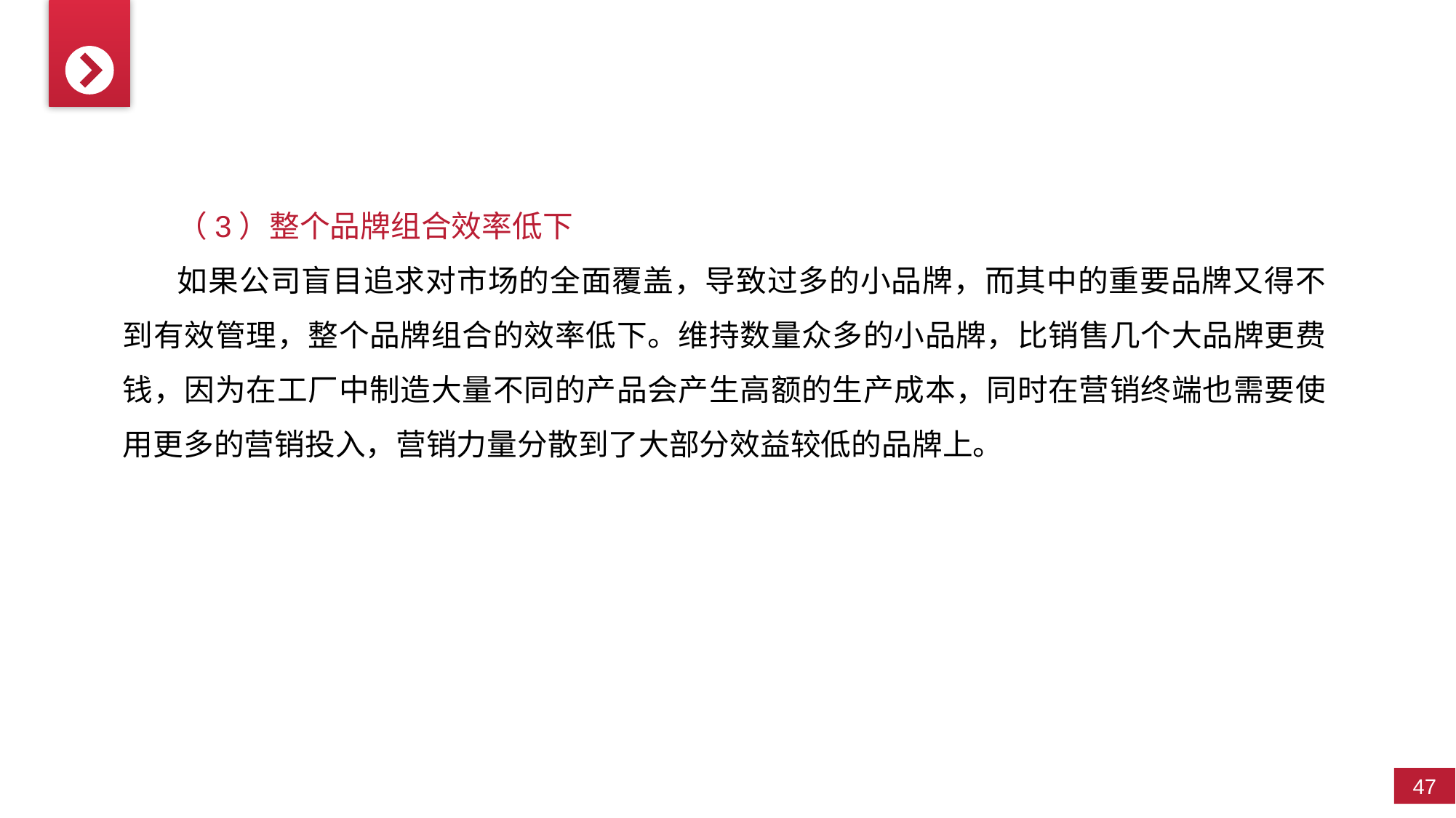

（3）整个品牌组合效率低下
如果公司盲目追求对市场的全面覆盖，导致过多的小品牌，而其中的重要品牌又得不到有效管理，整个品牌组合的效率低下。维持数量众多的小品牌，比销售几个大品牌更费钱，因为在工厂中制造大量不同的产品会产生高额的生产成本，同时在营销终端也需要使用更多的营销投入，营销力量分散到了大部分效益较低的品牌上。